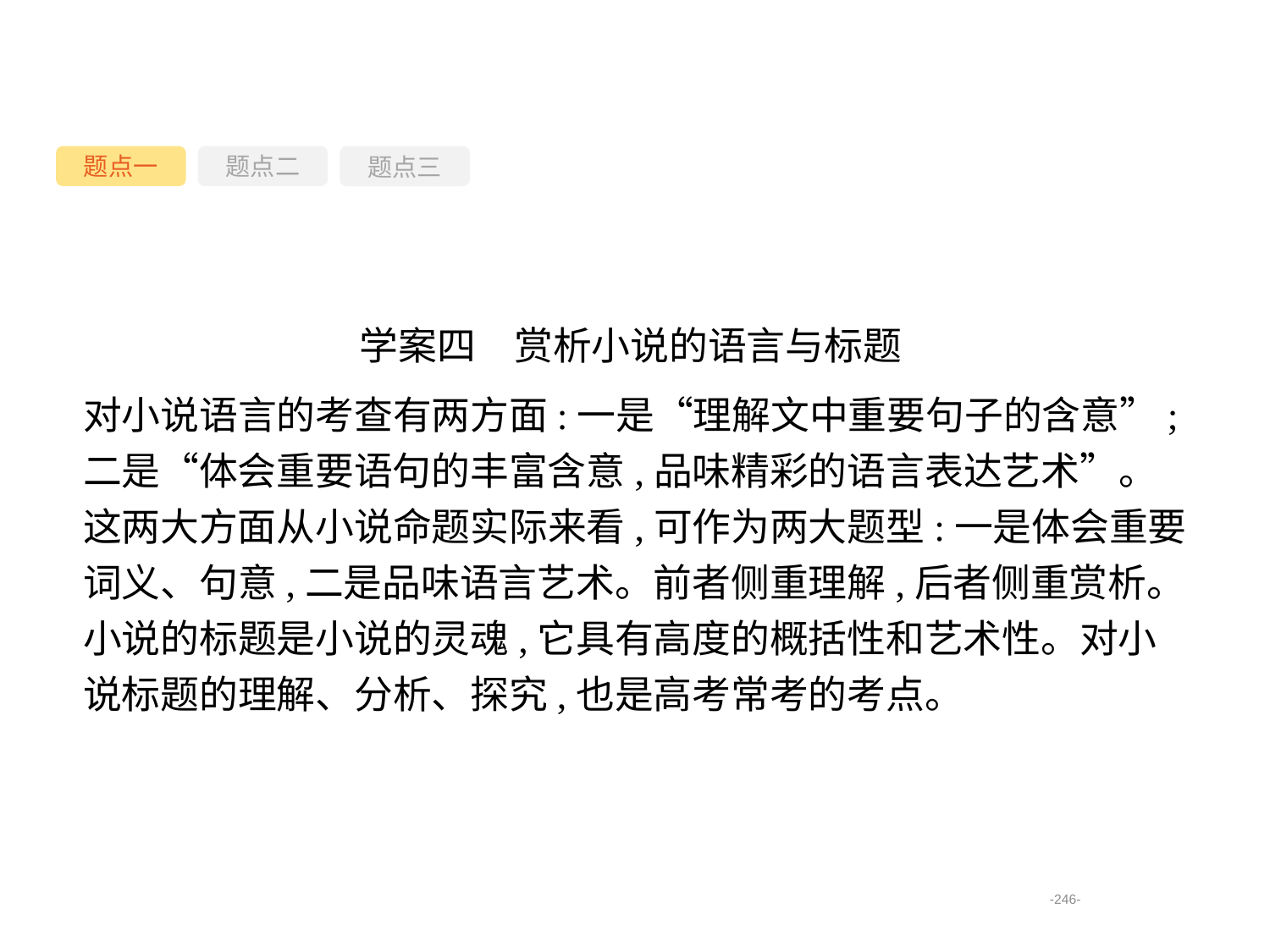

题点一
题点三
题点二
学案四　赏析小说的语言与标题
对小说语言的考查有两方面:一是“理解文中重要句子的含意”;二是“体会重要语句的丰富含意,品味精彩的语言表达艺术”。这两大方面从小说命题实际来看,可作为两大题型:一是体会重要词义、句意,二是品味语言艺术。前者侧重理解,后者侧重赏析。小说的标题是小说的灵魂,它具有高度的概括性和艺术性。对小说标题的理解、分析、探究,也是高考常考的考点。
-246-